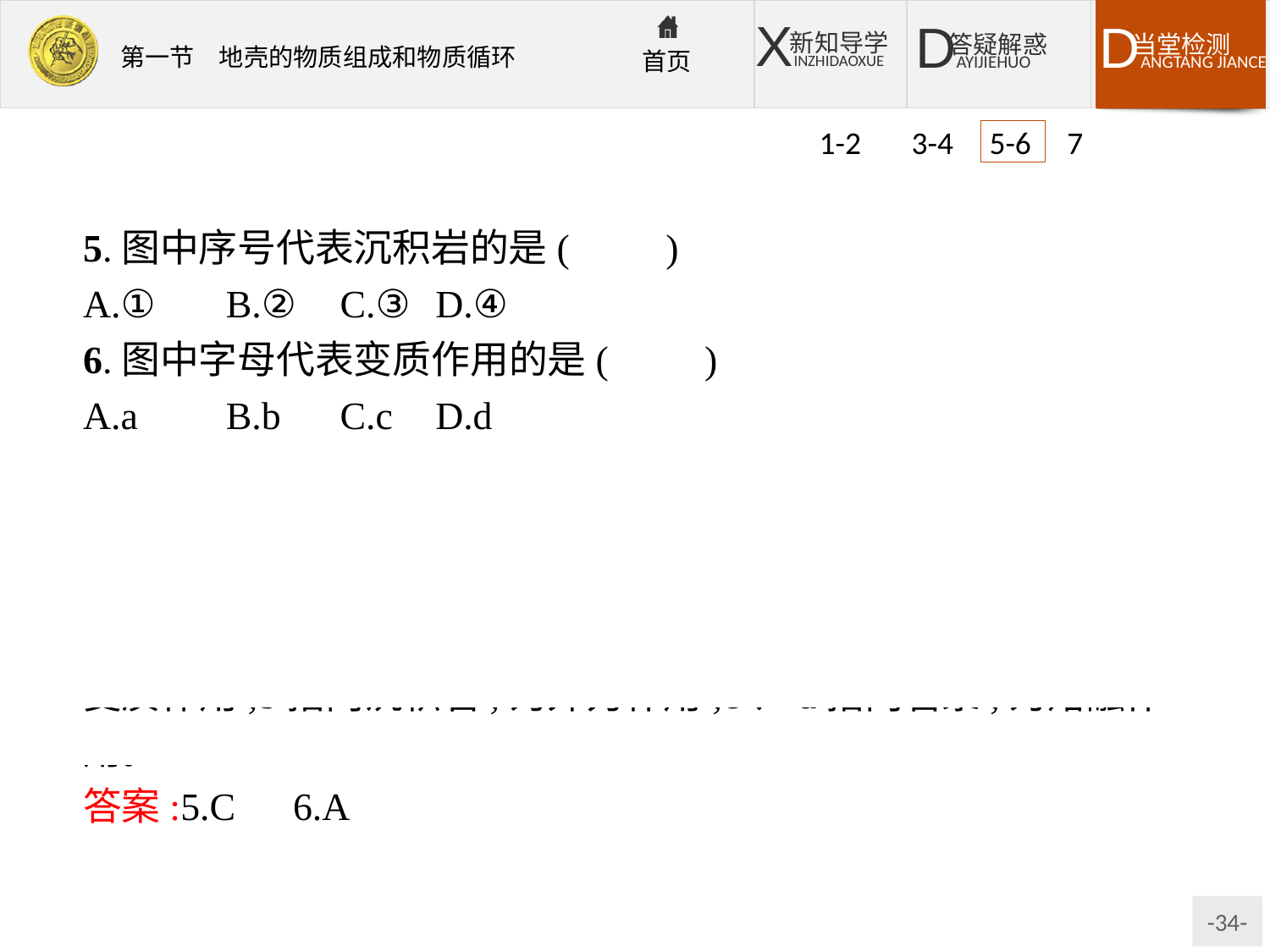

1-2       3-4     5-6     7

5.图中序号代表沉积岩的是(　　)
A.①	B.②	C.③	D.④
6.图中字母代表变质作用的是(　　)
A.a	B.b	C.c	D.d
解析:本组题通过地壳物质循环模式图,考查对岩石种类的认识和对导致岩石间相互转化的作用力的理解,图中的①是由熔融作用形成的,是岩浆;②由①形成,是岩浆岩;③由外力作用形成,是沉积岩;④由变质作用形成,是变质岩。图中的a指向变质岩,为变质作用;b指向沉积岩,为外力作用;c、d指向岩浆,为熔融作用。
答案:5.C　6.A